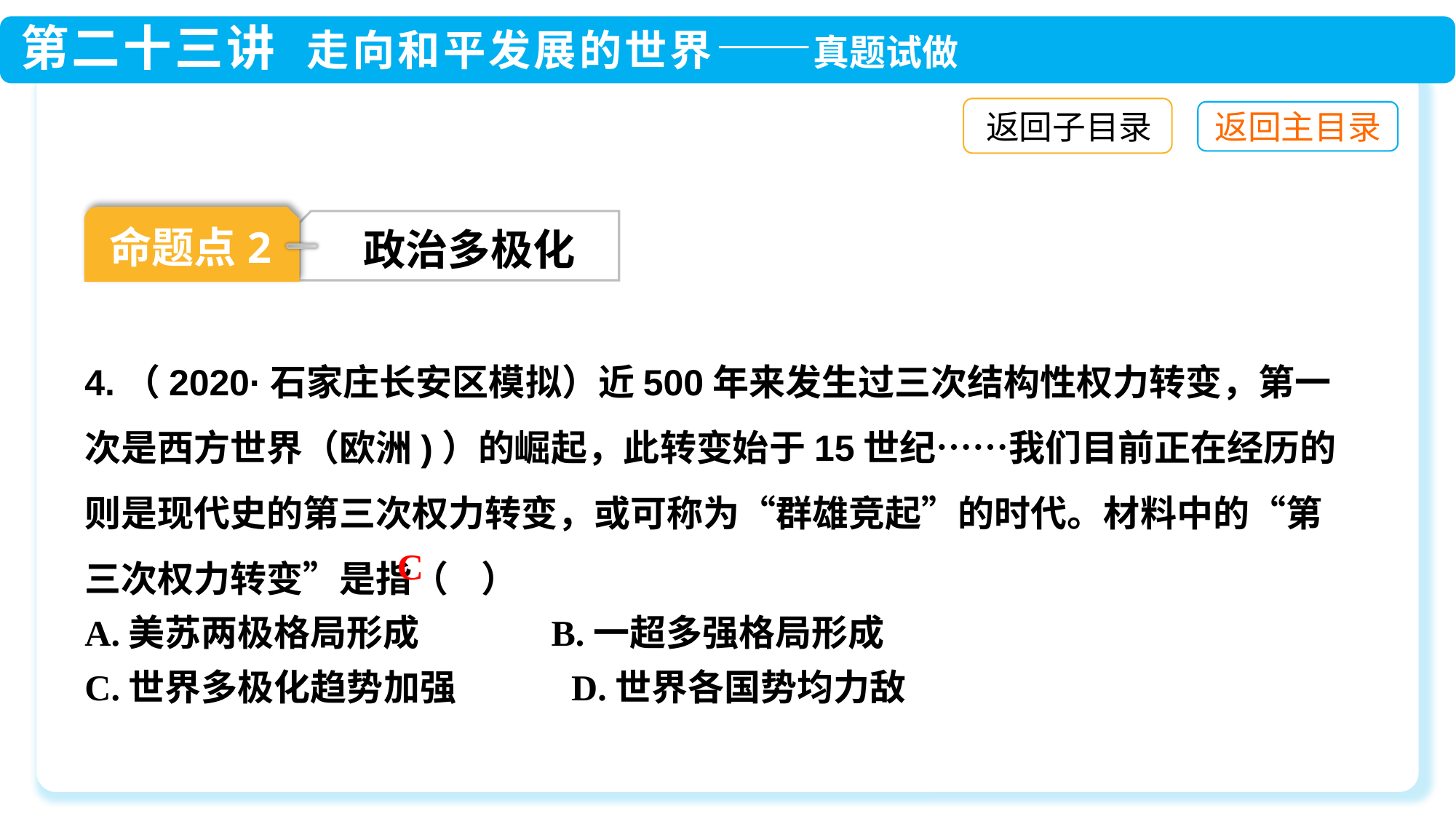

返回子目录

命题点2
政治多极化

4.（2020·石家庄长安区模拟）近500年来发生过三次结构性权力转变，第一次是西方世界（欧洲)）的崛起，此转变始于15世纪……我们目前正在经历的则是现代史的第三次权力转变，或可称为“群雄竞起”的时代。材料中的“第三次权力转变”是指（    ）
A.美苏两极格局形成               B.一超多强格局形成
C.世界多极化趋势加强             D.世界各国势均力敌
C